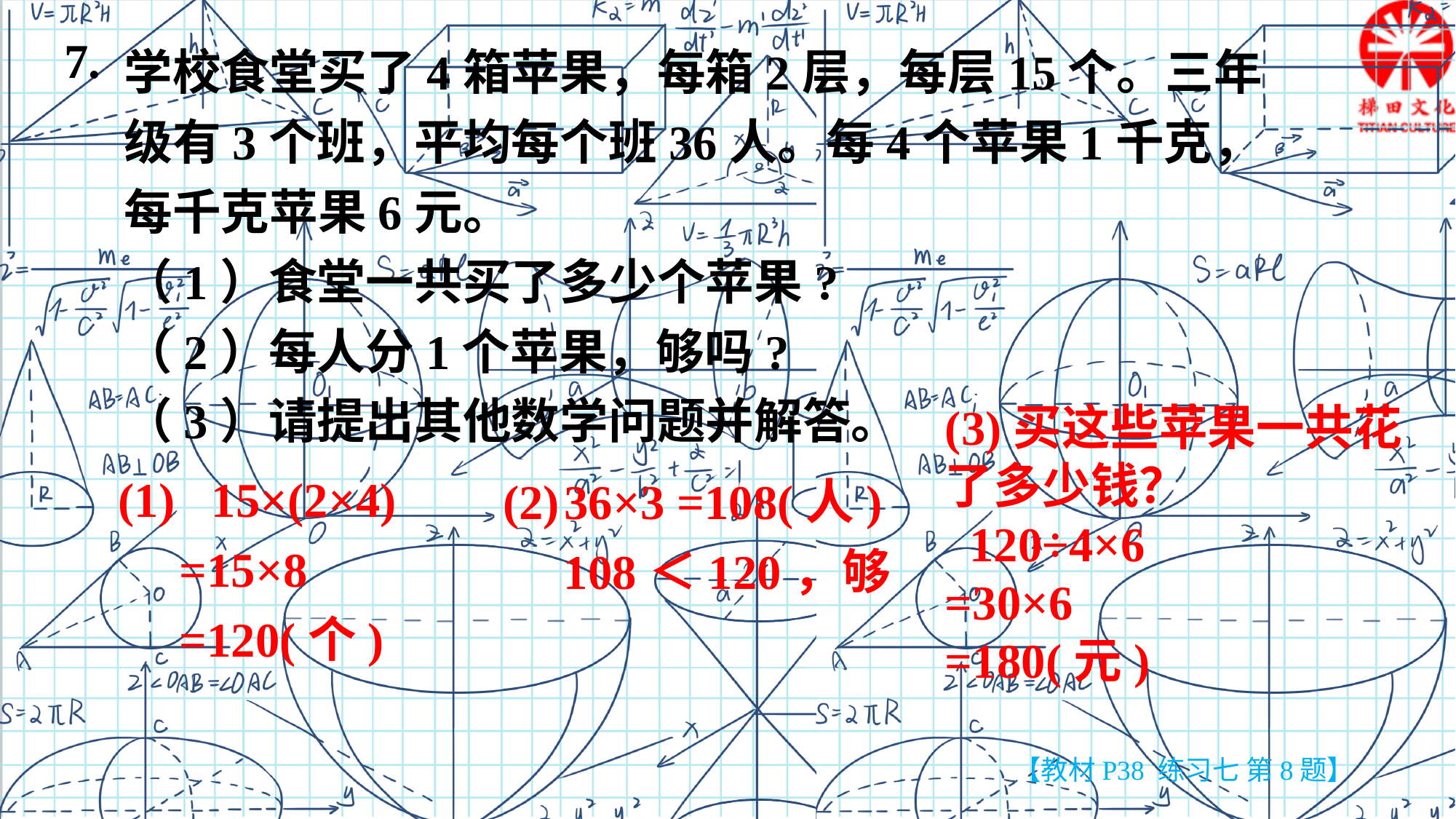

7.
学校食堂买了4箱苹果，每箱2层，每层15个。三年级有3个班，平均每个班36人。每4个苹果1千克，每千克苹果6元。
（1）食堂一共买了多少个苹果?
（2）每人分1个苹果，够吗?
（3）请提出其他数学问题并解答。
(3)买这些苹果一共花了多少钱？
  120÷4×6
=30×6
=180(元)
(1)   15×(2×4)
     =15×8
     =120(个)
36×3 =108(人)
     108＜120，够
【教材P38 练习七 第8题】